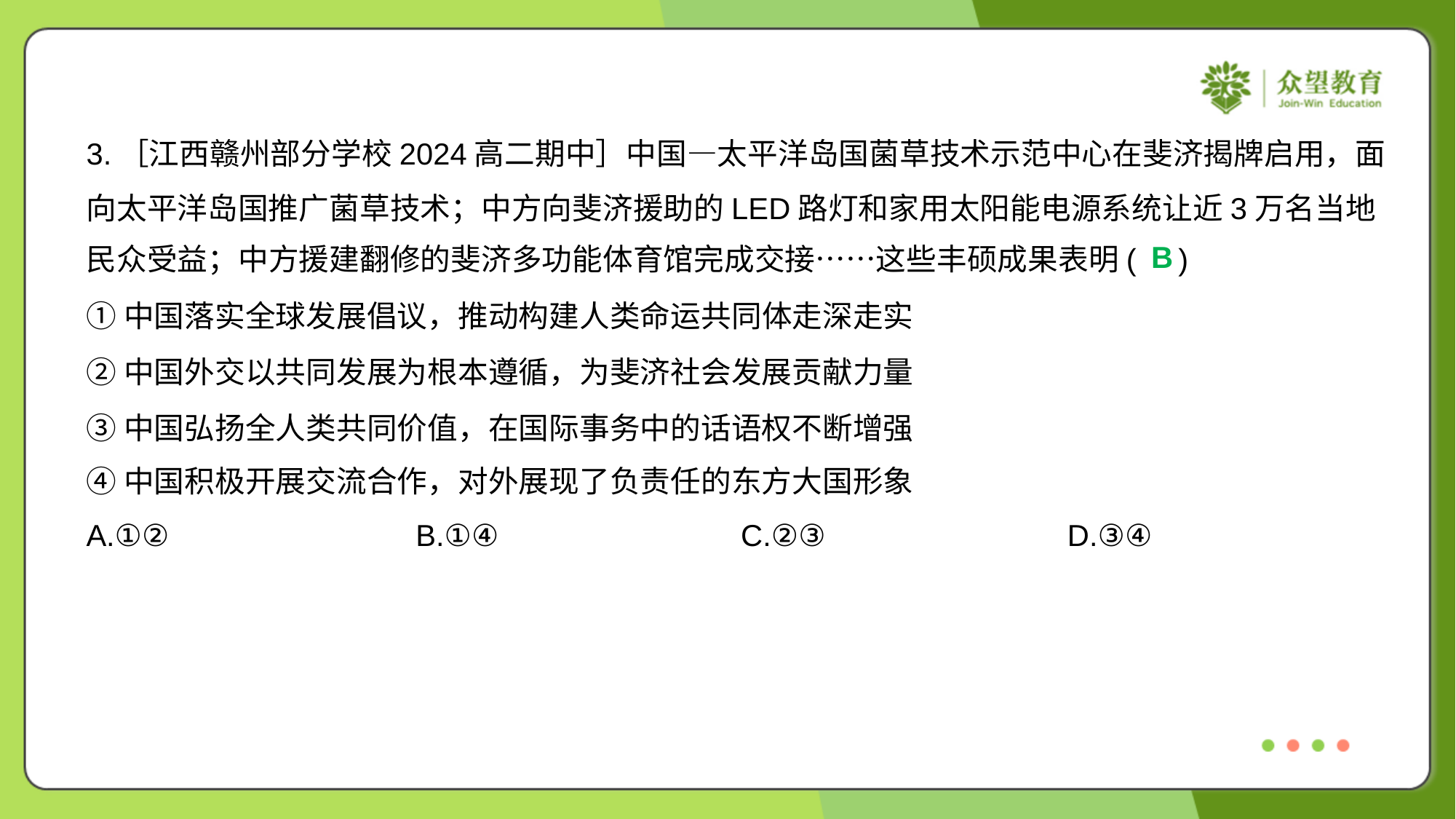

3.［江西赣州部分学校2024高二期中］中国—太平洋岛国菌草技术示范中心在斐济揭牌启用，面
向太平洋岛国推广菌草技术；中方向斐济援助的LED路灯和家用太阳能电源系统让近3万名当地
民众受益；中方援建翻修的斐济多功能体育馆完成交接……这些丰硕成果表明(     )
B
①中国落实全球发展倡议，推动构建人类命运共同体走深走实
②中国外交以共同发展为根本遵循，为斐济社会发展贡献力量
③中国弘扬全人类共同价值，在国际事务中的话语权不断增强
④中国积极开展交流合作，对外展现了负责任的东方大国形象
A.①②	B.①④	C.②③	D.③④